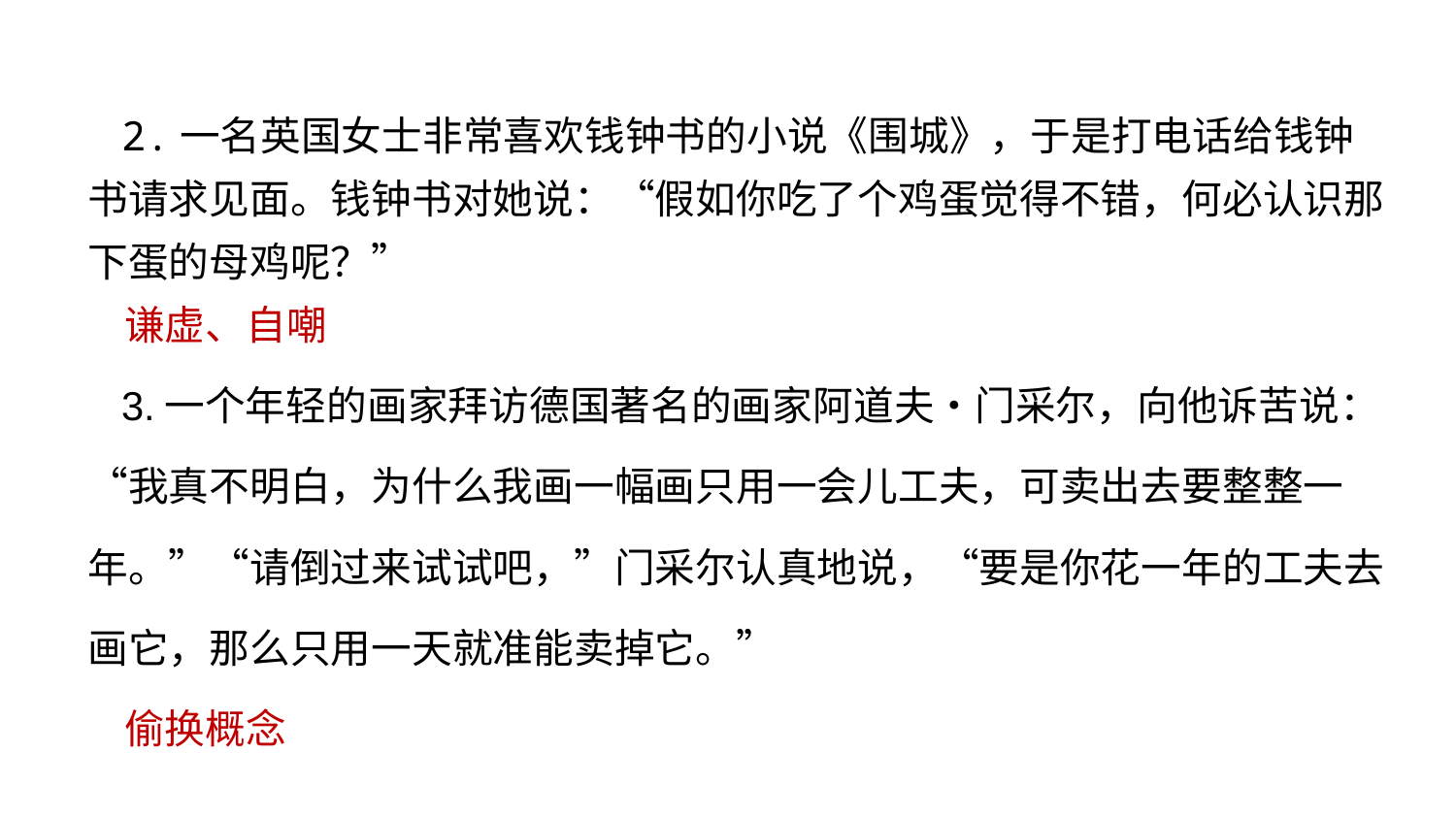

2.一名英国女士非常喜欢钱钟书的小说《围城》，于是打电话给钱钟书请求见面。钱钟书对她说：“假如你吃了个鸡蛋觉得不错，何必认识那下蛋的母鸡呢？”
   谦虚、自嘲
   3.一个年轻的画家拜访德国著名的画家阿道夫•门采尔，向他诉苦说：“我真不明白，为什么我画一幅画只用一会儿工夫，可卖出去要整整一年。”“请倒过来试试吧，”门采尔认真地说，“要是你花一年的工夫去画它，那么只用一天就准能卖掉它。”
   偷换概念